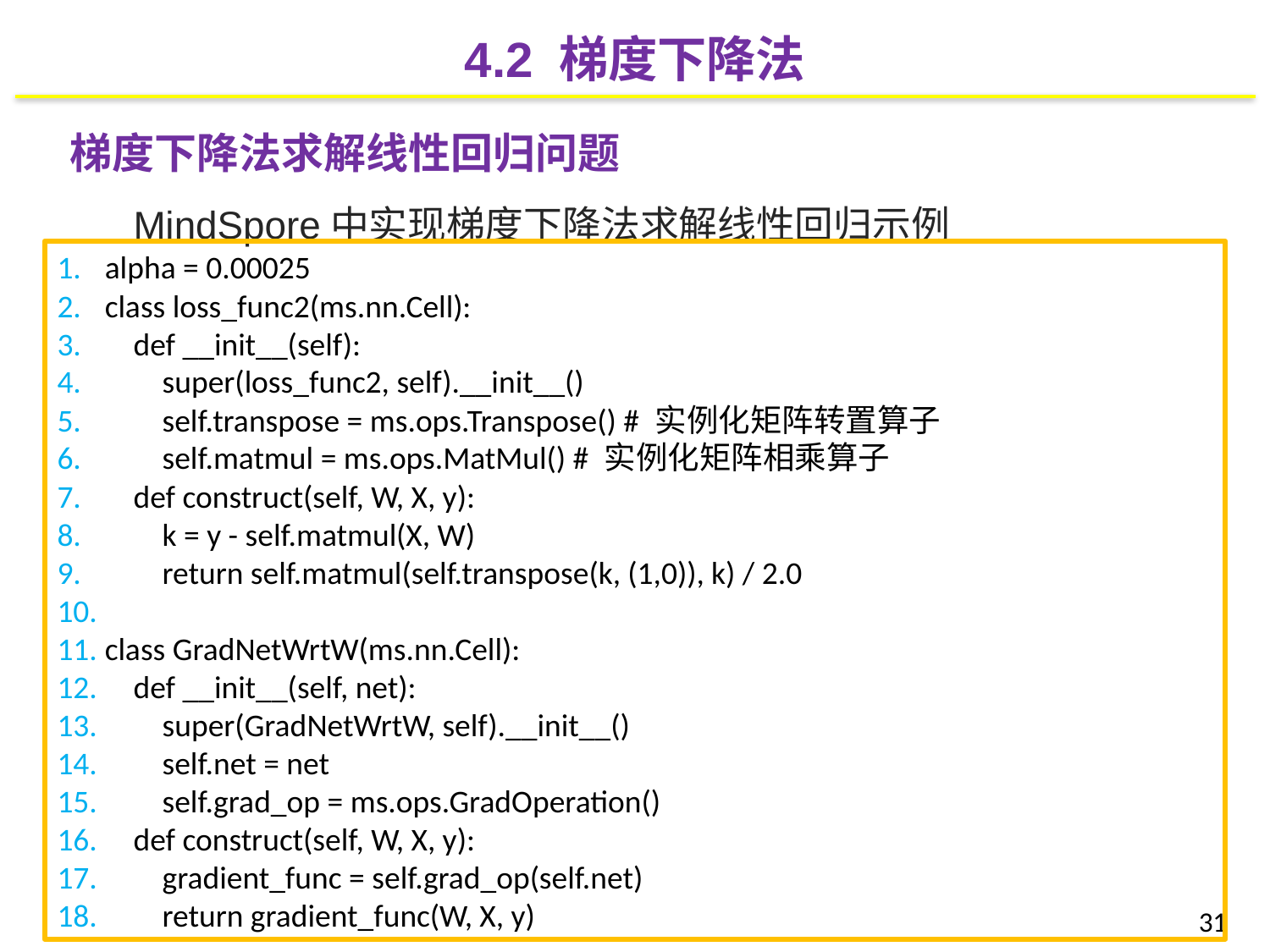

4.2 梯度下降法
梯度下降法求解线性回归问题
MindSpore中实现梯度下降法求解线性回归示例
alpha = 0.00025
class loss_func2(ms.nn.Cell):
    def __init__(self):
        super(loss_func2, self).__init__()
        self.transpose = ms.ops.Transpose() # 实例化矩阵转置算子
        self.matmul = ms.ops.MatMul() # 实例化矩阵相乘算子
    def construct(self, W, X, y):
        k = y - self.matmul(X, W)
        return self.matmul(self.transpose(k, (1,0)), k) / 2.0

class GradNetWrtW(ms.nn.Cell):
    def __init__(self, net):
        super(GradNetWrtW, self).__init__()
        self.net = net
        self.grad_op = ms.ops.GradOperation()
    def construct(self, W, X, y):
        gradient_func = self.grad_op(self.net)
        return gradient_func(W, X, y)
31